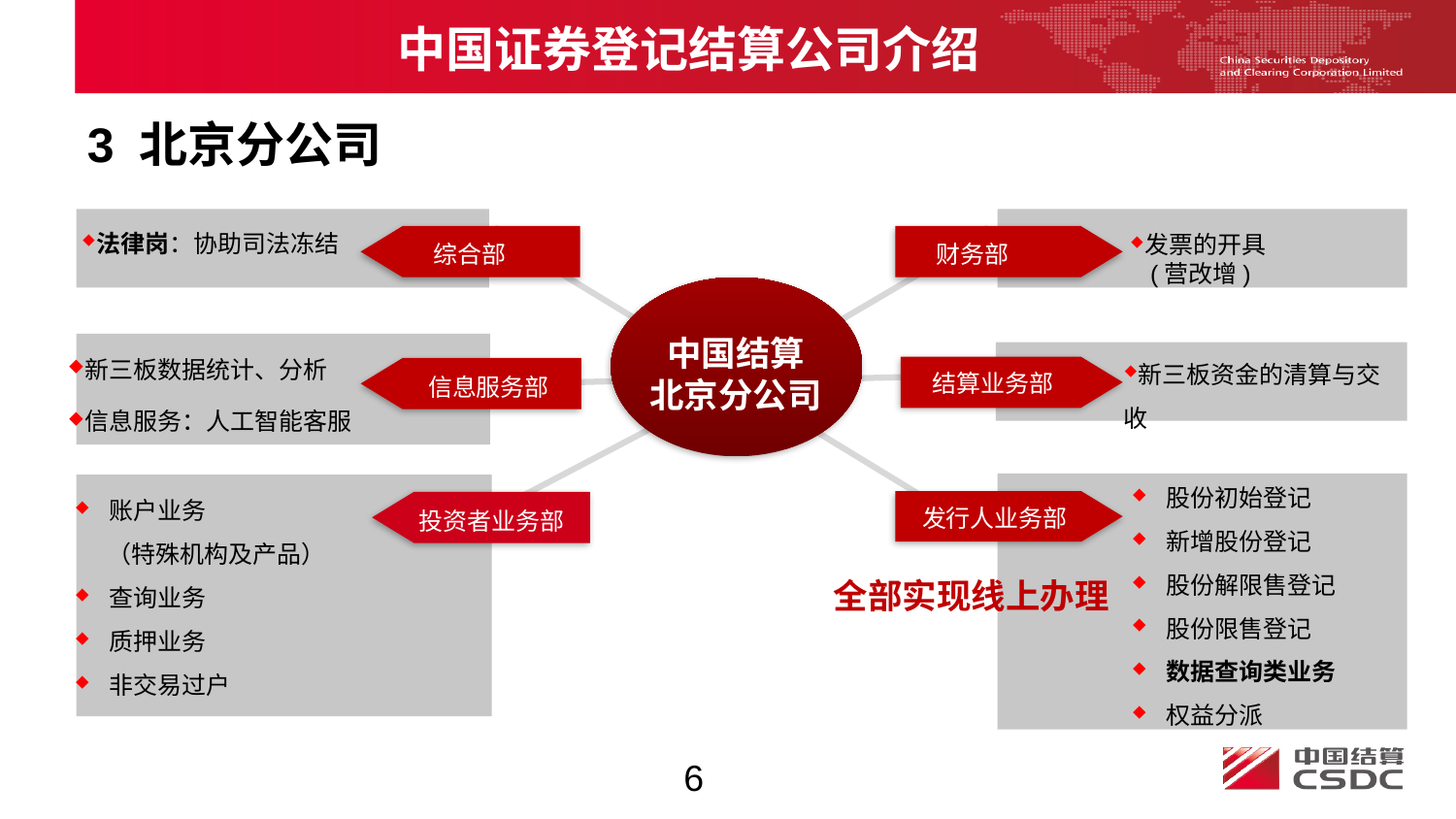

中国证券登记结算公司介绍
3 北京分公司

法律岗：协助司法冻结

发票的开具
   (营改增)

财务部
综合部

中国结算
北京分公司
新三板数据统计、分析
信息服务：人工智能客服

新三板资金的清算与交收

结算业务部

信息服务部

股份初始登记
新增股份登记
股份解限售登记
股份限售登记
数据查询类业务
权益分派

账户业务
     （特殊机构及产品）
查询业务
质押业务
非交易过户

发行人业务部

投资者业务部
全部实现线上办理
6